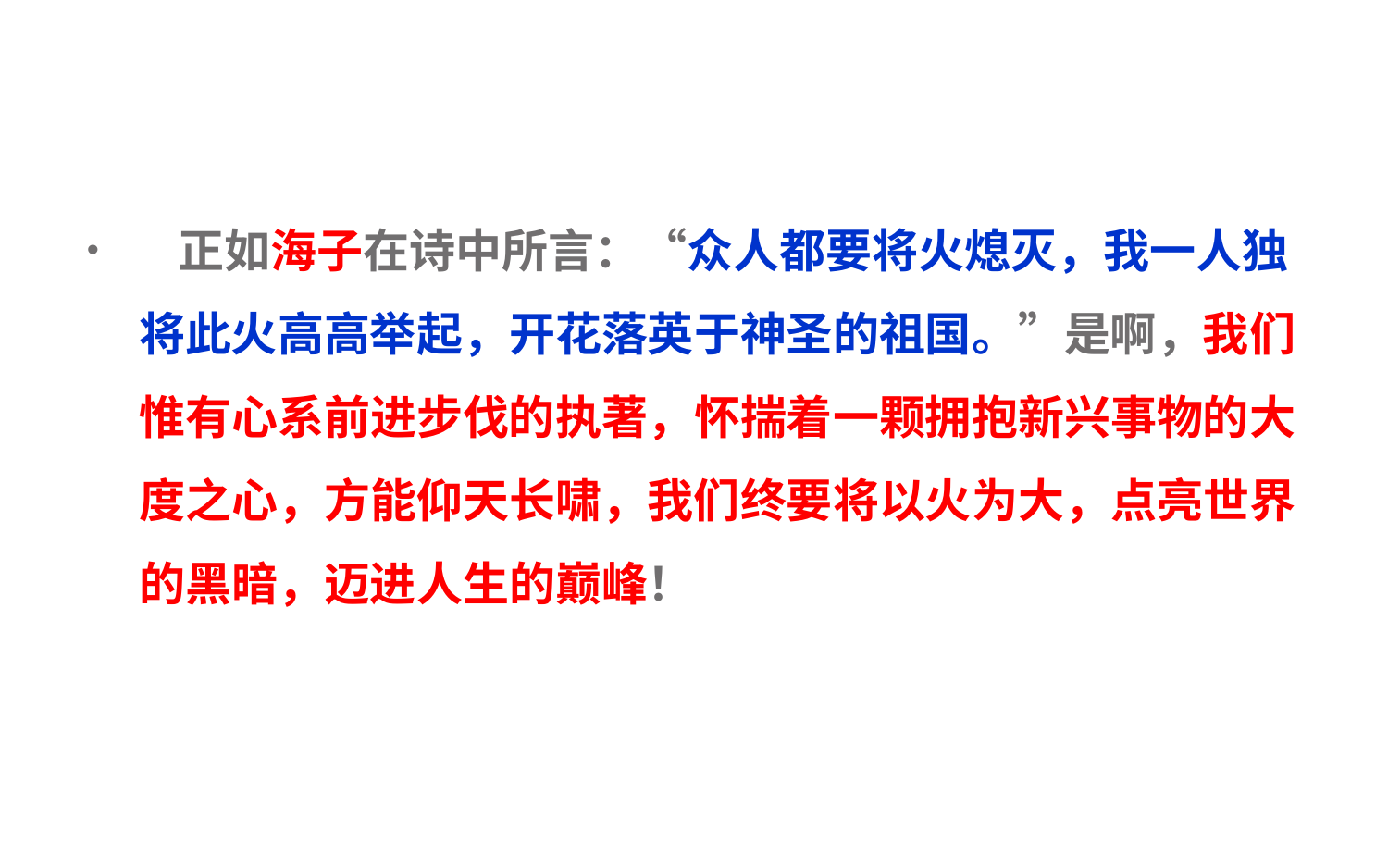

正如海子在诗中所言：“众人都要将火熄灭，我一人独将此火高高举起，开花落英于神圣的祖国。”是啊，我们惟有心系前进步伐的执著，怀揣着一颗拥抱新兴事物的大度之心，方能仰天长啸，我们终要将以火为大，点亮世界的黑暗，迈进人生的巅峰！